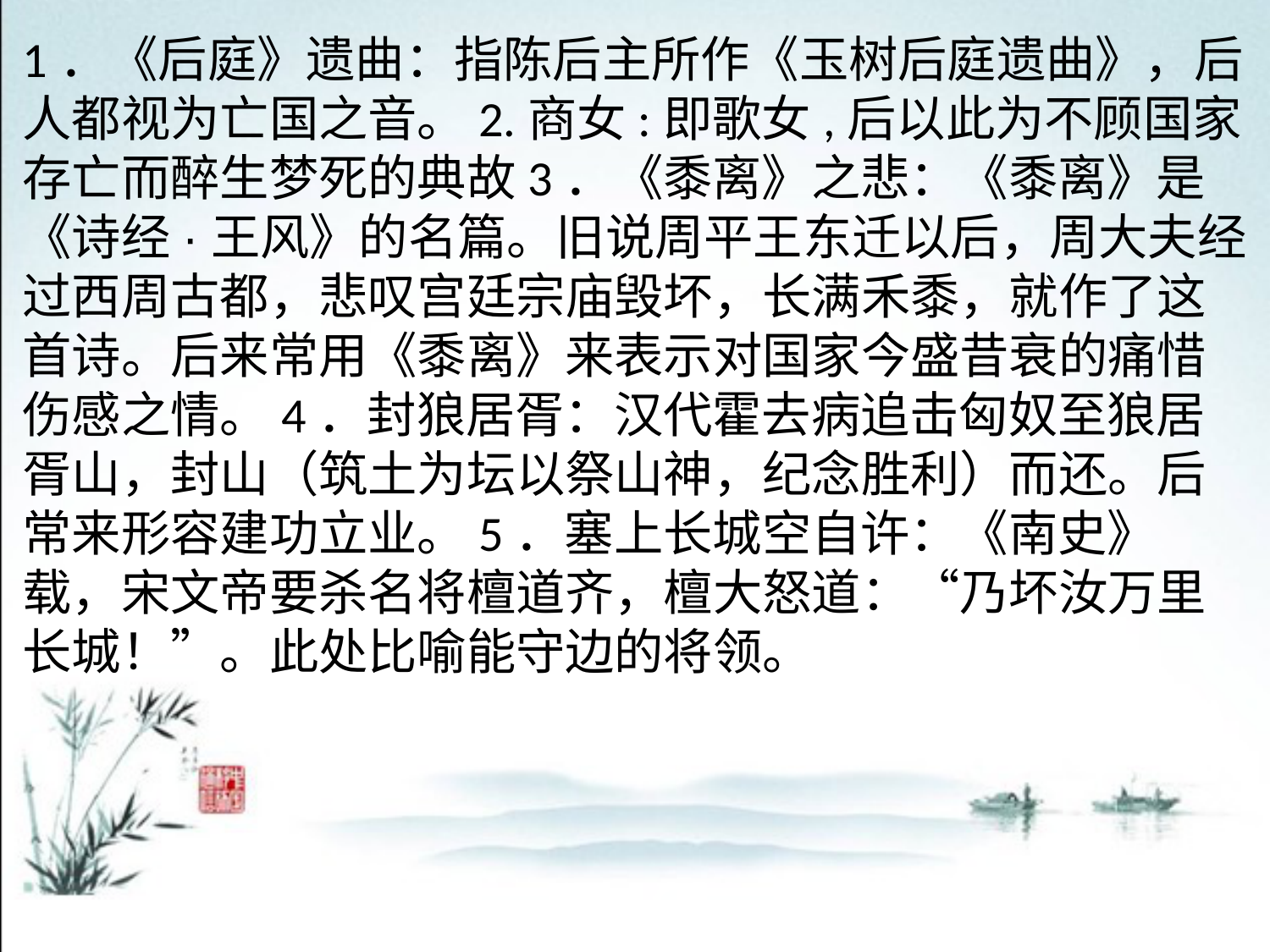

1．《后庭》遗曲：指陈后主所作《玉树后庭遗曲》，后人都视为亡国之音。2.商女:即歌女,后以此为不顾国家存亡而醉生梦死的典故3．《黍离》之悲：《黍离》是《诗经·王风》的名篇。旧说周平王东迁以后，周大夫经过西周古都，悲叹宫廷宗庙毁坏，长满禾黍，就作了这首诗。后来常用《黍离》来表示对国家今盛昔衰的痛惜伤感之情。4．封狼居胥：汉代霍去病追击匈奴至狼居胥山，封山（筑土为坛以祭山神，纪念胜利）而还。后常来形容建功立业。5．塞上长城空自许：《南史》载，宋文帝要杀名将檀道齐，檀大怒道：“乃坏汝万里长城！”。此处比喻能守边的将领。